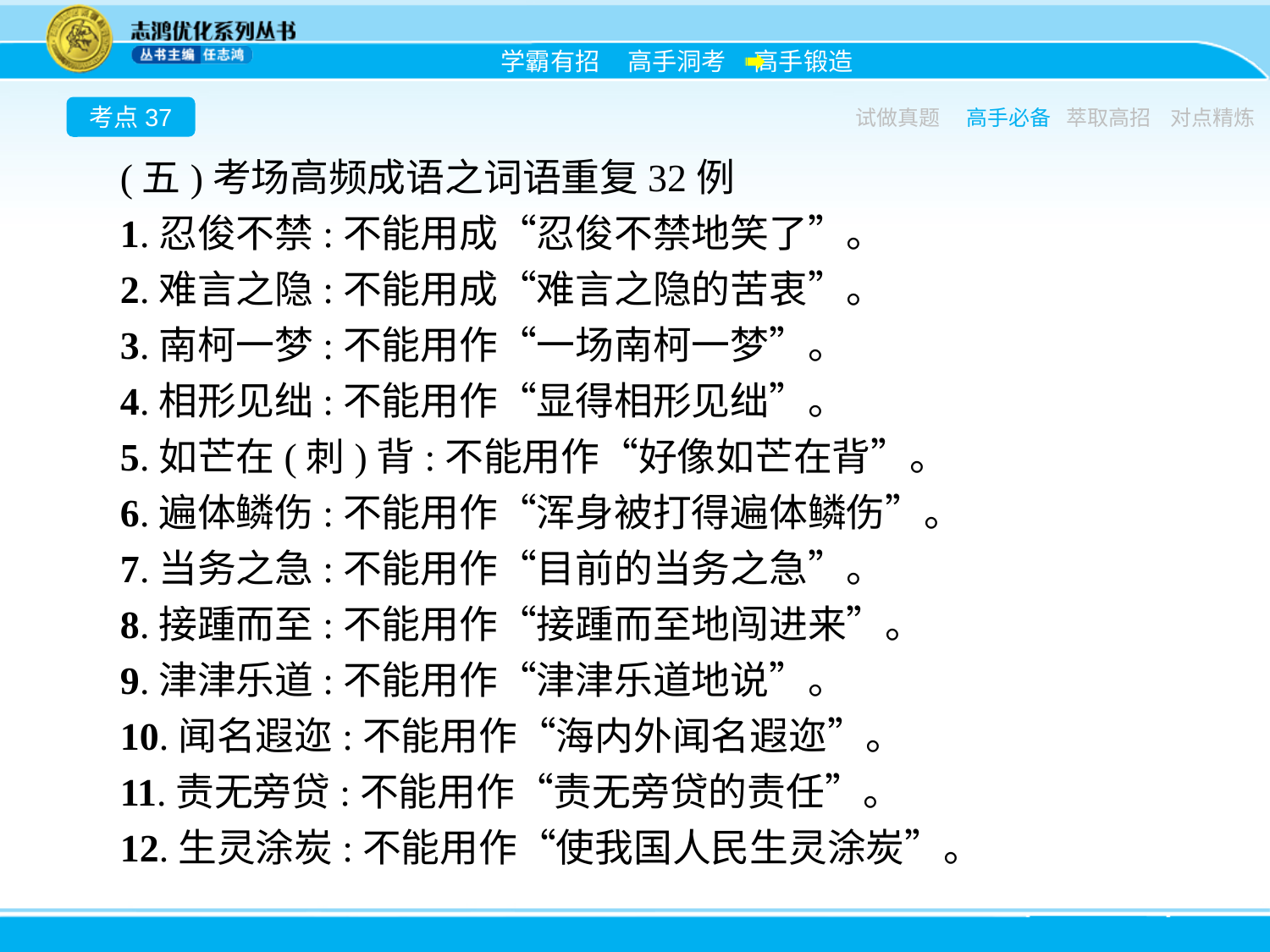

考点37
试做真题
高手必备
萃取高招
对点精炼
(五)考场高频成语之词语重复32例
1.忍俊不禁:不能用成“忍俊不禁地笑了”。
2.难言之隐:不能用成“难言之隐的苦衷”。
3.南柯一梦:不能用作“一场南柯一梦”。
4.相形见绌:不能用作“显得相形见绌”。
5.如芒在(刺)背:不能用作“好像如芒在背”。
6.遍体鳞伤:不能用作“浑身被打得遍体鳞伤”。
7.当务之急:不能用作“目前的当务之急”。
8.接踵而至:不能用作“接踵而至地闯进来”。
9.津津乐道:不能用作“津津乐道地说”。
10.闻名遐迩:不能用作“海内外闻名遐迩”。
11.责无旁贷:不能用作“责无旁贷的责任”。
12.生灵涂炭:不能用作“使我国人民生灵涂炭”。